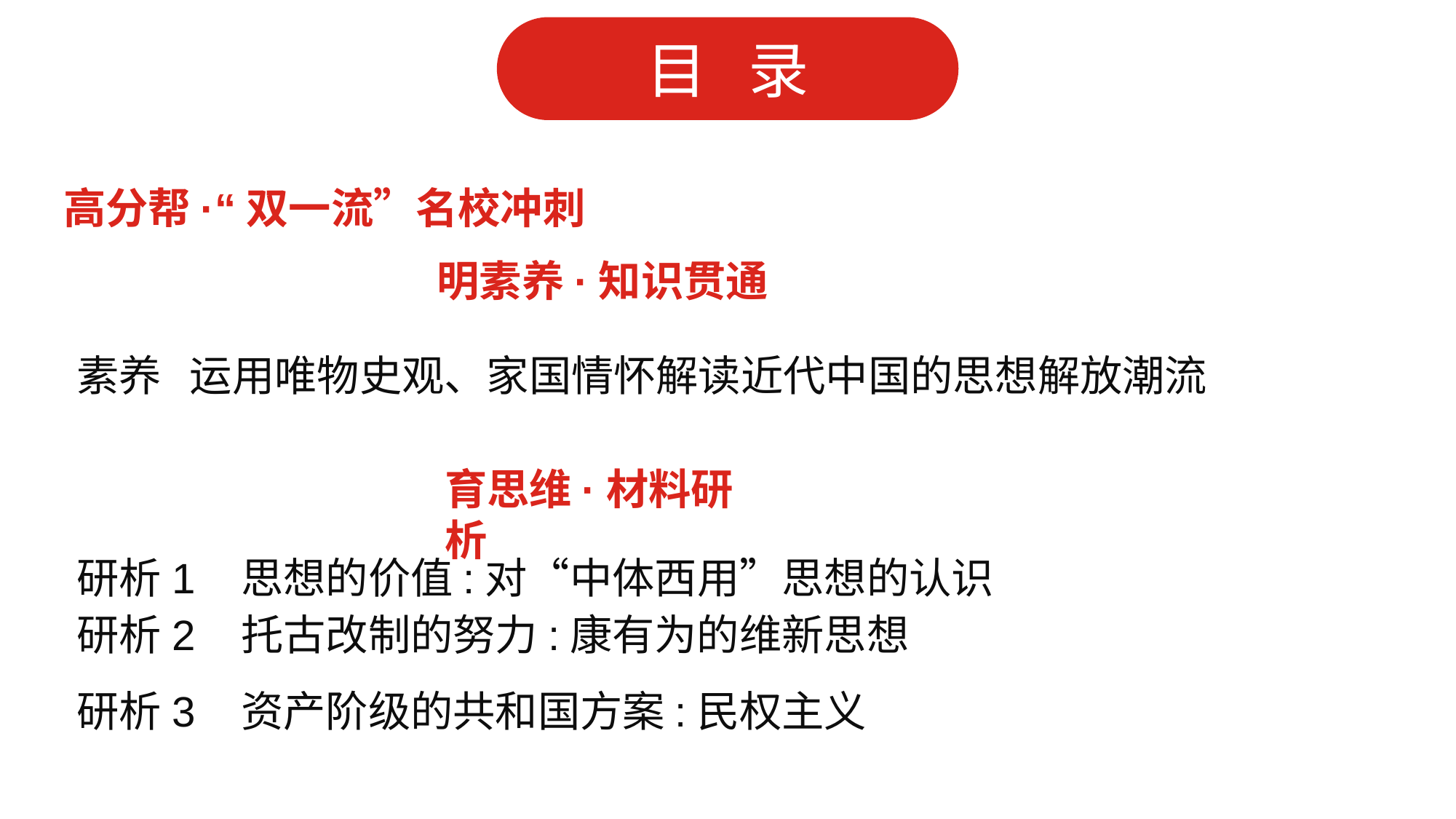

高分帮·“双一流”名校冲刺
明素养·知识贯通
素养   运用唯物史观、家国情怀解读近代中国的思想解放潮流
育思维·材料研析

研析1   思想的价值:对“中体西用”思想的认识

研析2   托古改制的努力:康有为的维新思想
研析3   资产阶级的共和国方案:民权主义